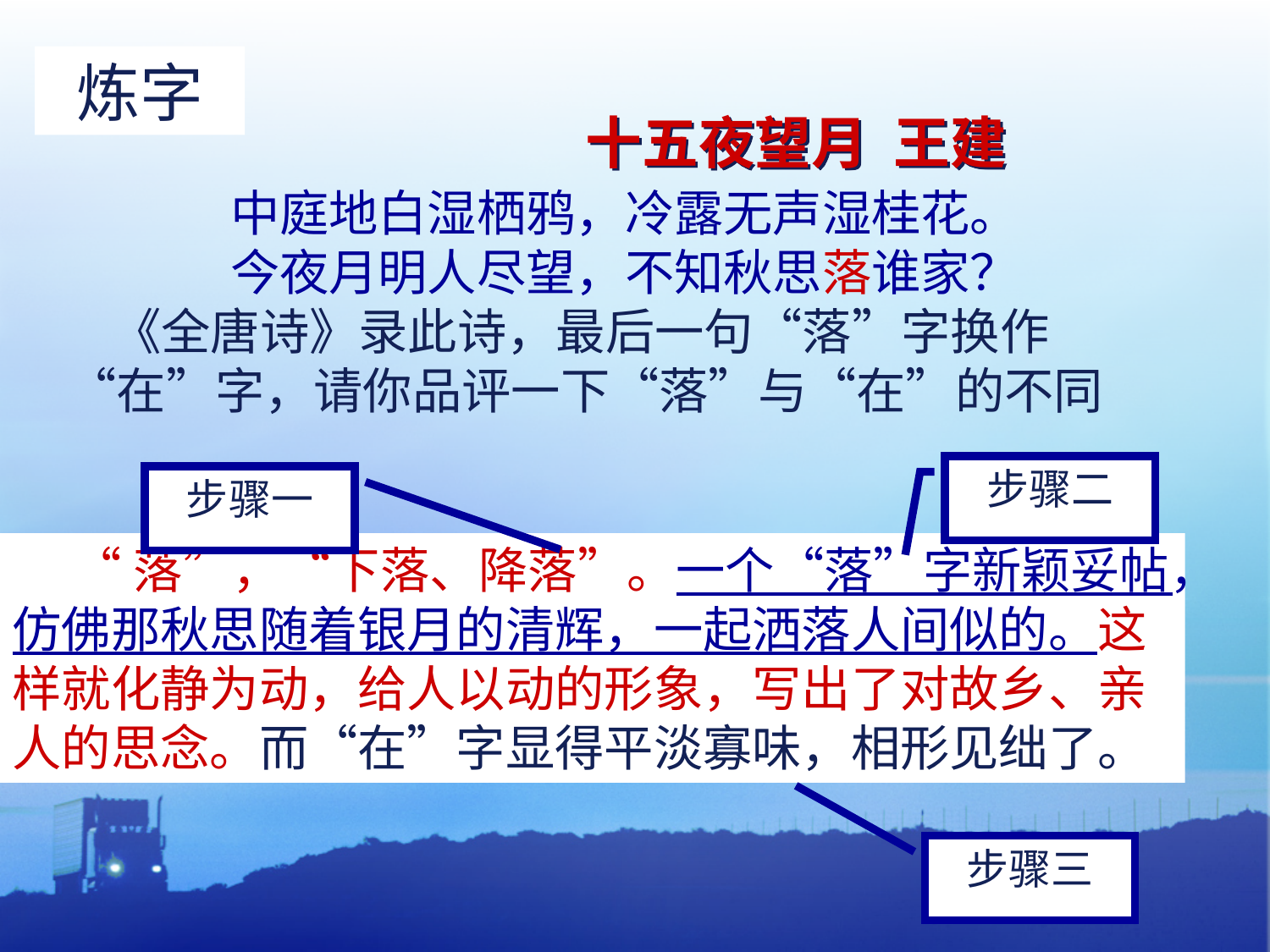

炼字
# 十五夜望月  王建
中庭地白湿栖鸦，冷露无声湿桂花。
今夜月明人尽望，不知秋思落谁家？
   《全唐诗》录此诗，最后一句“落”字换作“在”字，请你品评一下“落”与“在”的不同
步骤二
步骤一
      “落”，“下落、降落”。一个“落”字新颖妥帖，仿佛那秋思随着银月的清辉，一起洒落人间似的。这样就化静为动，给人以动的形象，写出了对故乡、亲人的思念。而“在”字显得平淡寡味，相形见绌了。
步骤三